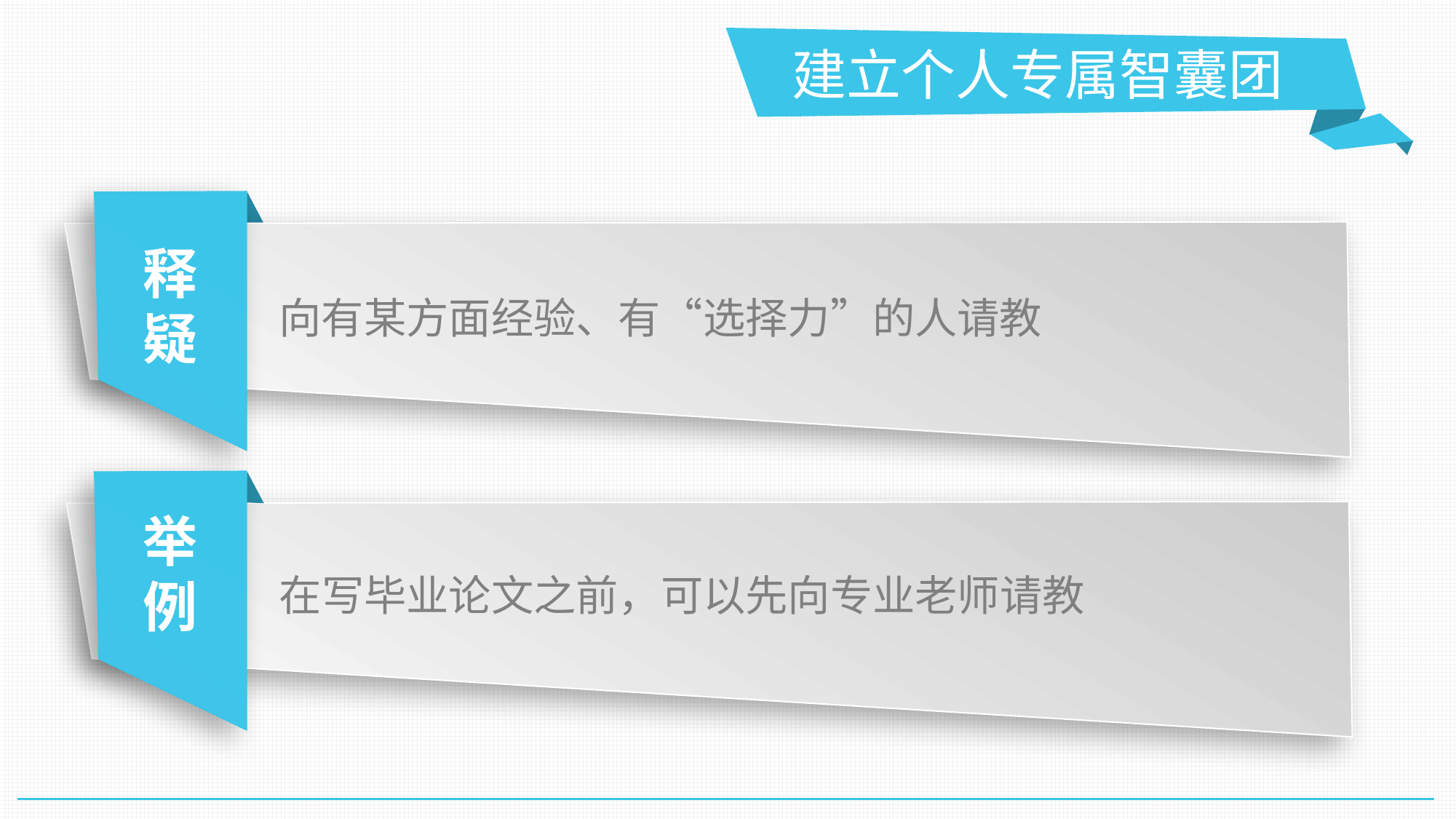

建立个人专属智囊团

释
疑
向有某方面经验、有“选择力”的人请教

举
例
在写毕业论文之前，可以先向专业老师请教